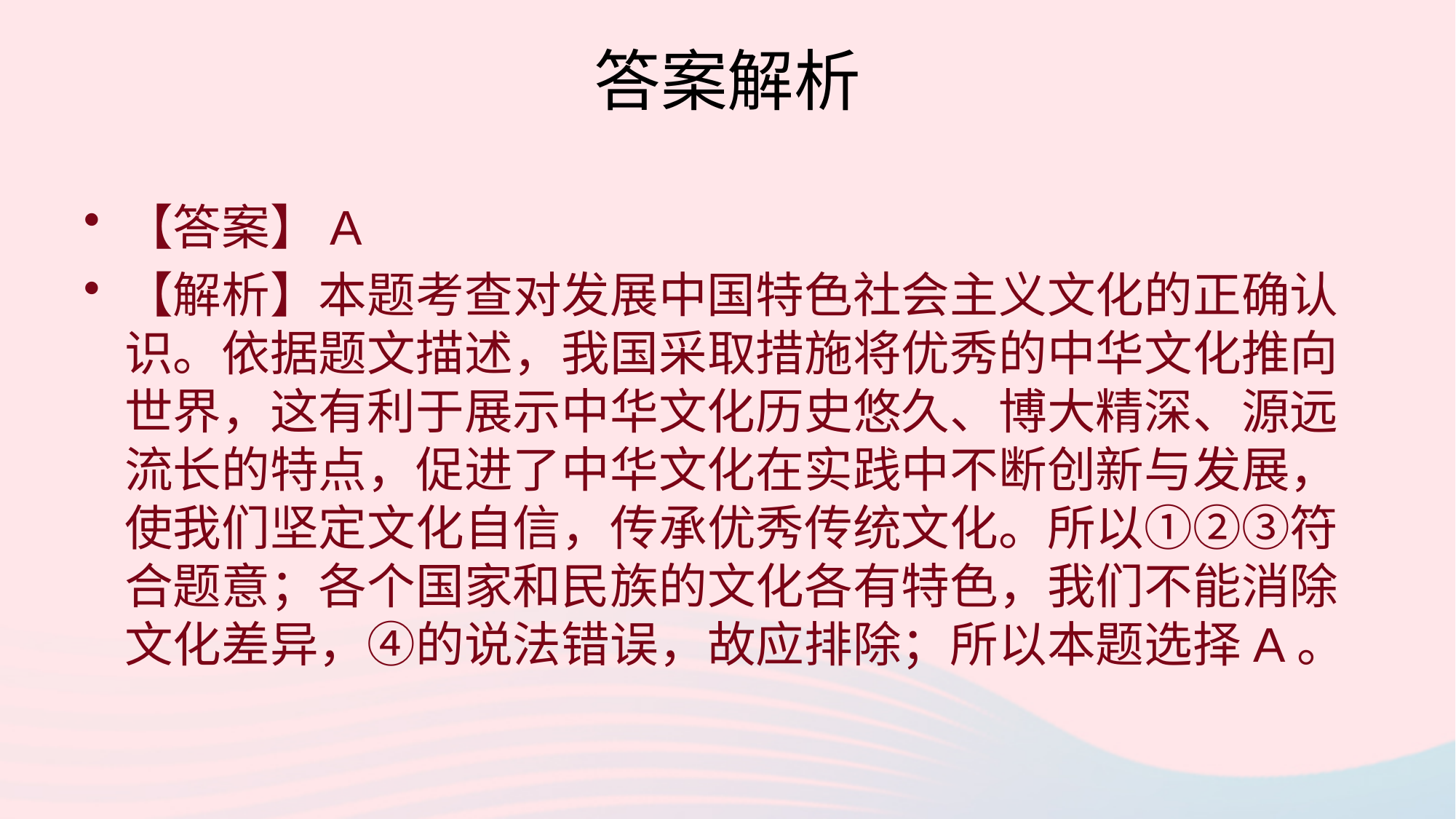

# 答案解析
【答案】A
【解析】本题考查对发展中国特色社会主义文化的正确认识。依据题文描述，我国采取措施将优秀的中华文化推向世界，这有利于展示中华文化历史悠久、博大精深、源远流长的特点，促进了中华文化在实践中不断创新与发展，使我们坚定文化自信，传承优秀传统文化。所以①②③符合题意；各个国家和民族的文化各有特色，我们不能消除文化差异，④的说法错误，故应排除；所以本题选择A。